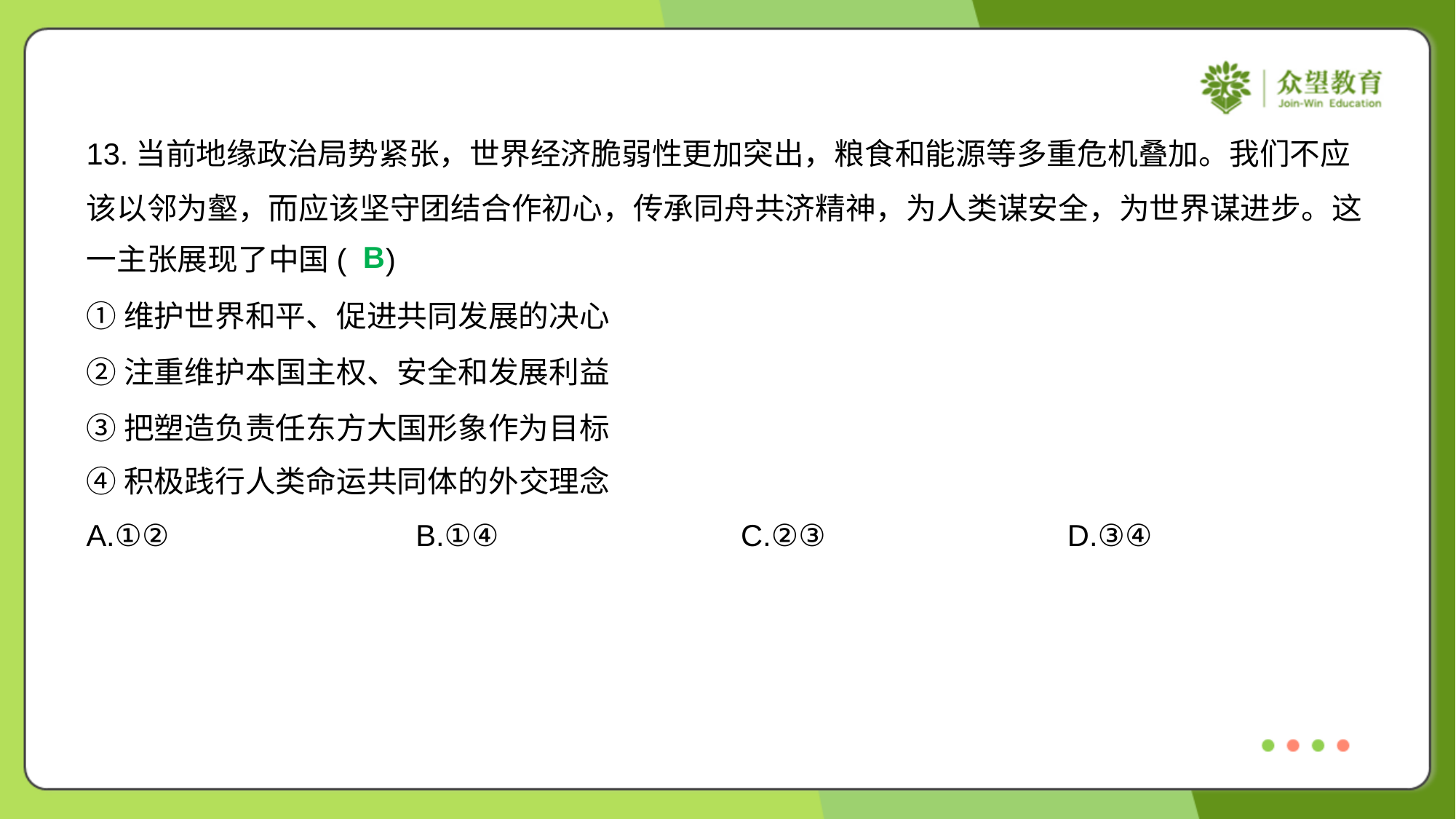

13.当前地缘政治局势紧张，世界经济脆弱性更加突出，粮食和能源等多重危机叠加。我们不应
该以邻为壑，而应该坚守团结合作初心，传承同舟共济精神，为人类谋安全，为世界谋进步。这
一主张展现了中国(     )
B
①维护世界和平、促进共同发展的决心
②注重维护本国主权、安全和发展利益
③把塑造负责任东方大国形象作为目标
④积极践行人类命运共同体的外交理念
A.①②	B.①④	C.②③	D.③④